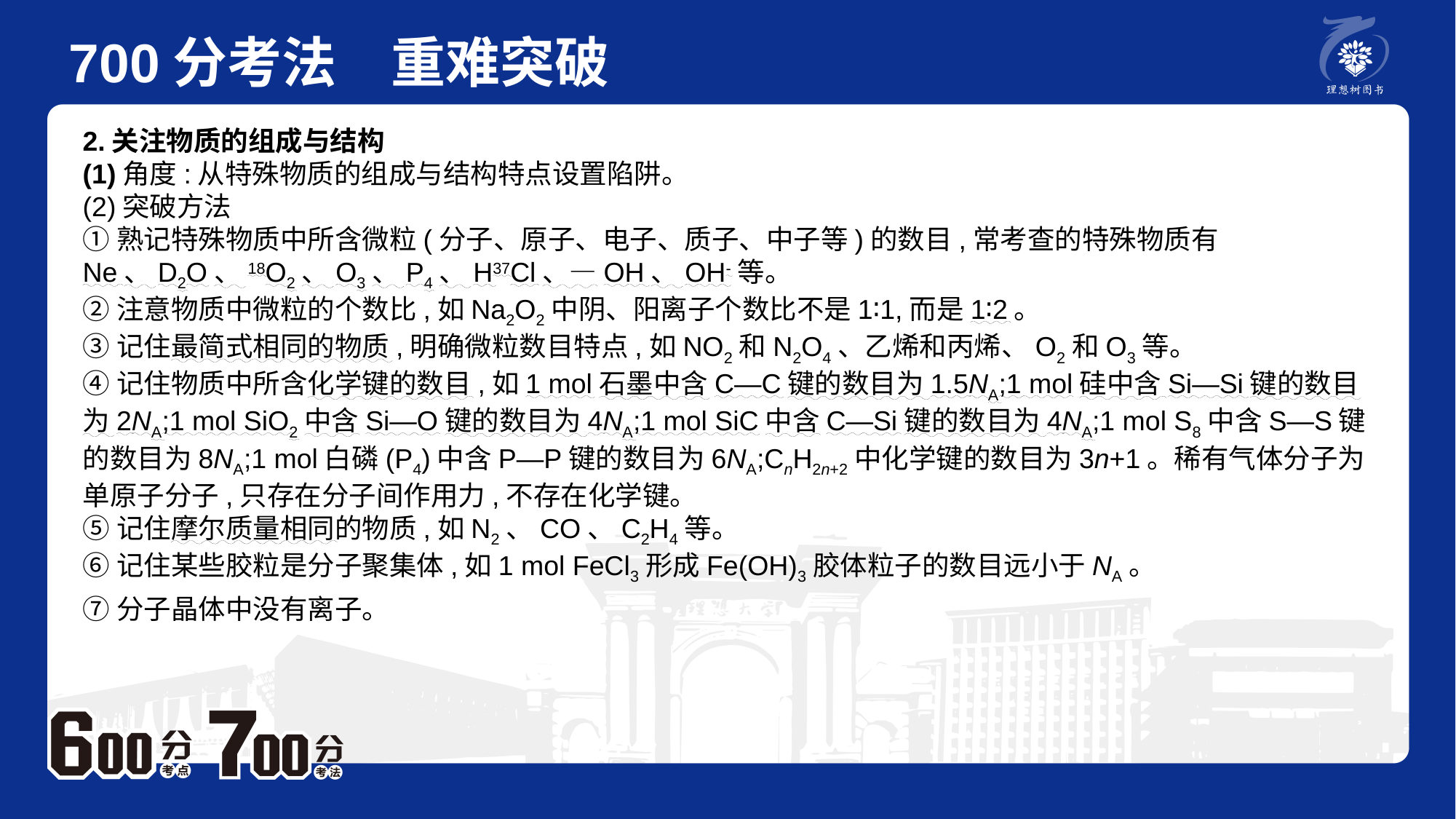

700分考法　重难突破
2.关注物质的组成与结构(1)角度:从特殊物质的组成与结构特点设置陷阱。(2)突破方法①熟记特殊物质中所含微粒(分子、原子、电子、质子、中子等)的数目,常考查的特殊物质有Ne、D2O、18O2、O3、P4、H37Cl、—OH、OH-等。②注意物质中微粒的个数比,如Na2O2中阴、阳离子个数比不是1∶1,而是1∶2。③记住最简式相同的物质,明确微粒数目特点,如NO2和N2O4、乙烯和丙烯、O2和O3等。④记住物质中所含化学键的数目,如1 mol石墨中含C—C键的数目为1.5NA;1 mol硅中含Si—Si键的数目为2NA;1 mol SiO2中含Si—O键的数目为4NA;1 mol SiC中含C—Si键的数目为4NA;1 mol S8中含S—S键的数目为8NA;1 mol白磷(P4)中含P—P键的数目为6NA;CnH2n+2中化学键的数目为3n+1。稀有气体分子为单原子分子,只存在分子间作用力,不存在化学键。 ⑤记住摩尔质量相同的物质,如N2、CO、C2H4等。⑥记住某些胶粒是分子聚集体,如1 mol FeCl3形成Fe(OH)3胶体粒子的数目远小于NA。⑦分子晶体中没有离子。